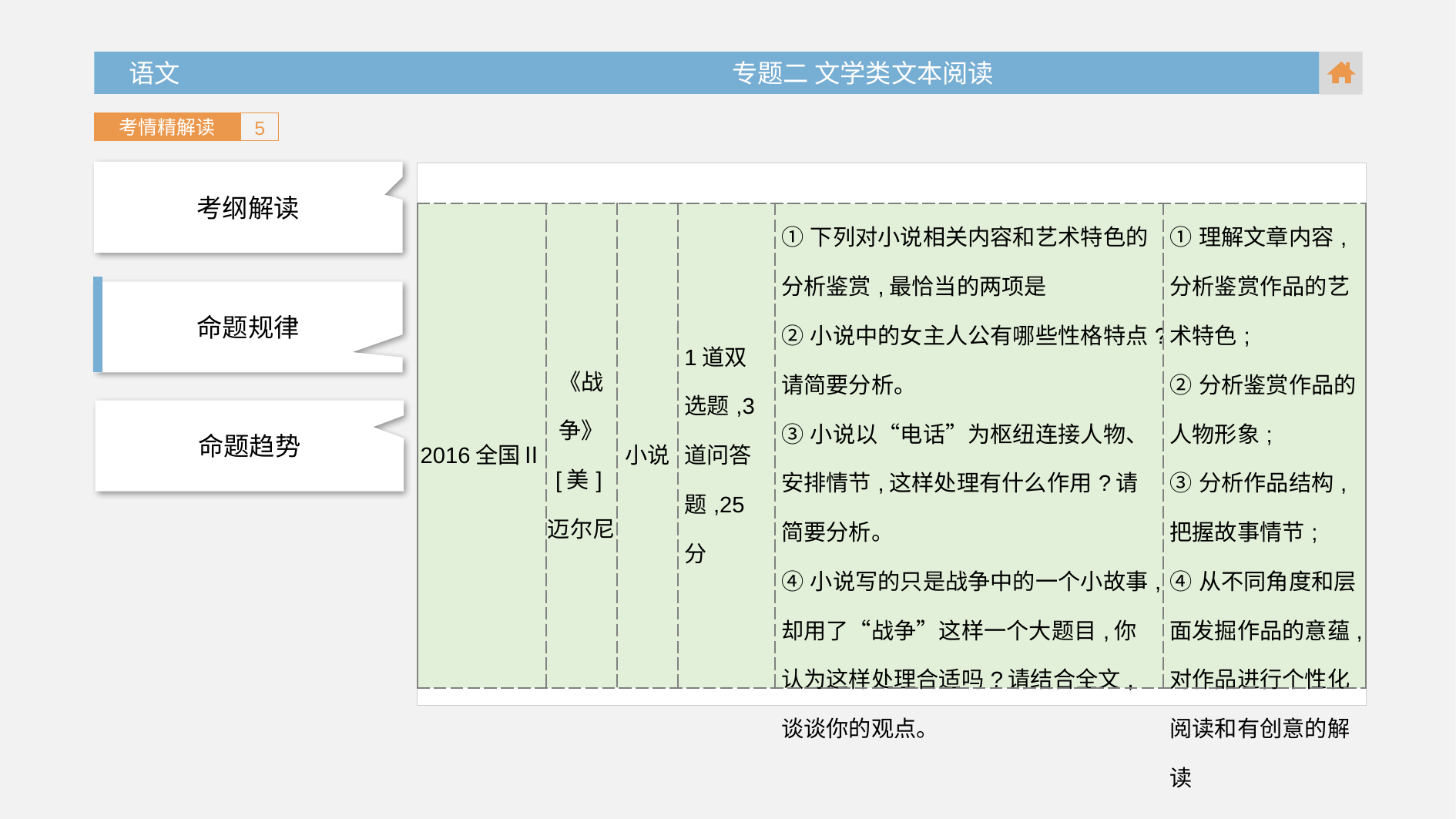

语文                                                                                                专题二 文学类文本阅读

考情精解读
5

考纲解读

| 2016全国Ⅱ | 《战争》 [美]迈尔尼 | 小说 | 1道双选题,3道问答题,25分 | ①下列对小说相关内容和艺术特色的分析鉴赏,最恰当的两项是 ②小说中的女主人公有哪些性格特点?请简要分析。 ③小说以“电话”为枢纽连接人物、安排情节,这样处理有什么作用?请简要分析。 ④小说写的只是战争中的一个小故事,却用了“战争”这样一个大题目,你认为这样处理合适吗?请结合全文,谈谈你的观点。 | ①理解文章内容,分析鉴赏作品的艺术特色; ②分析鉴赏作品的人物形象; ③分析作品结构,把握故事情节; ④从不同角度和层面发掘作品的意蕴,对作品进行个性化阅读和有创意的解读 |
| --- | --- | --- | --- | --- | --- |
命题规律
命题趋势